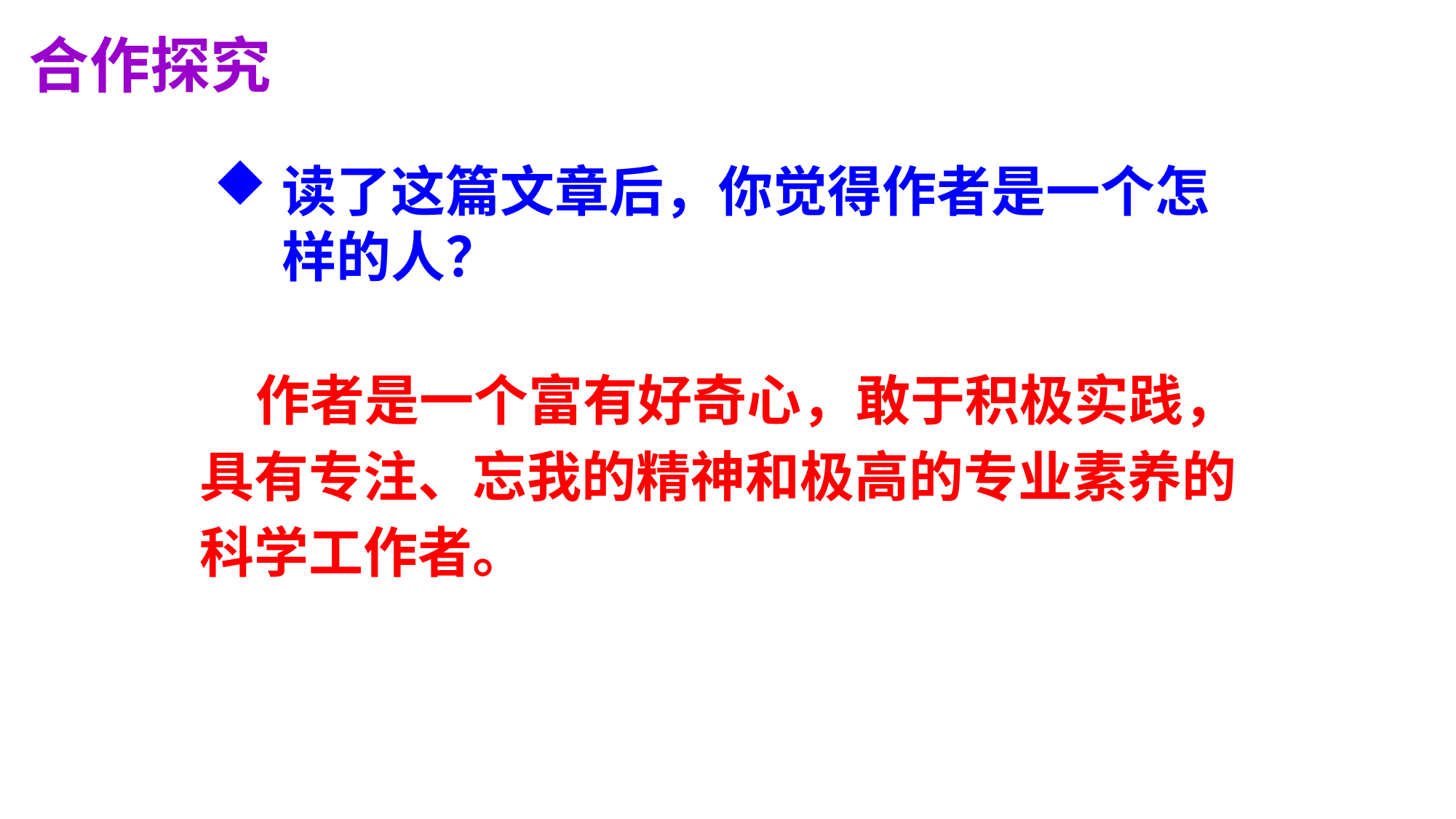

合作探究
读了这篇文章后，你觉得作者是一个怎样的人？
    作者是一个富有好奇心，敢于积极实践，具有专注、忘我的精神和极高的专业素养的科学工作者。